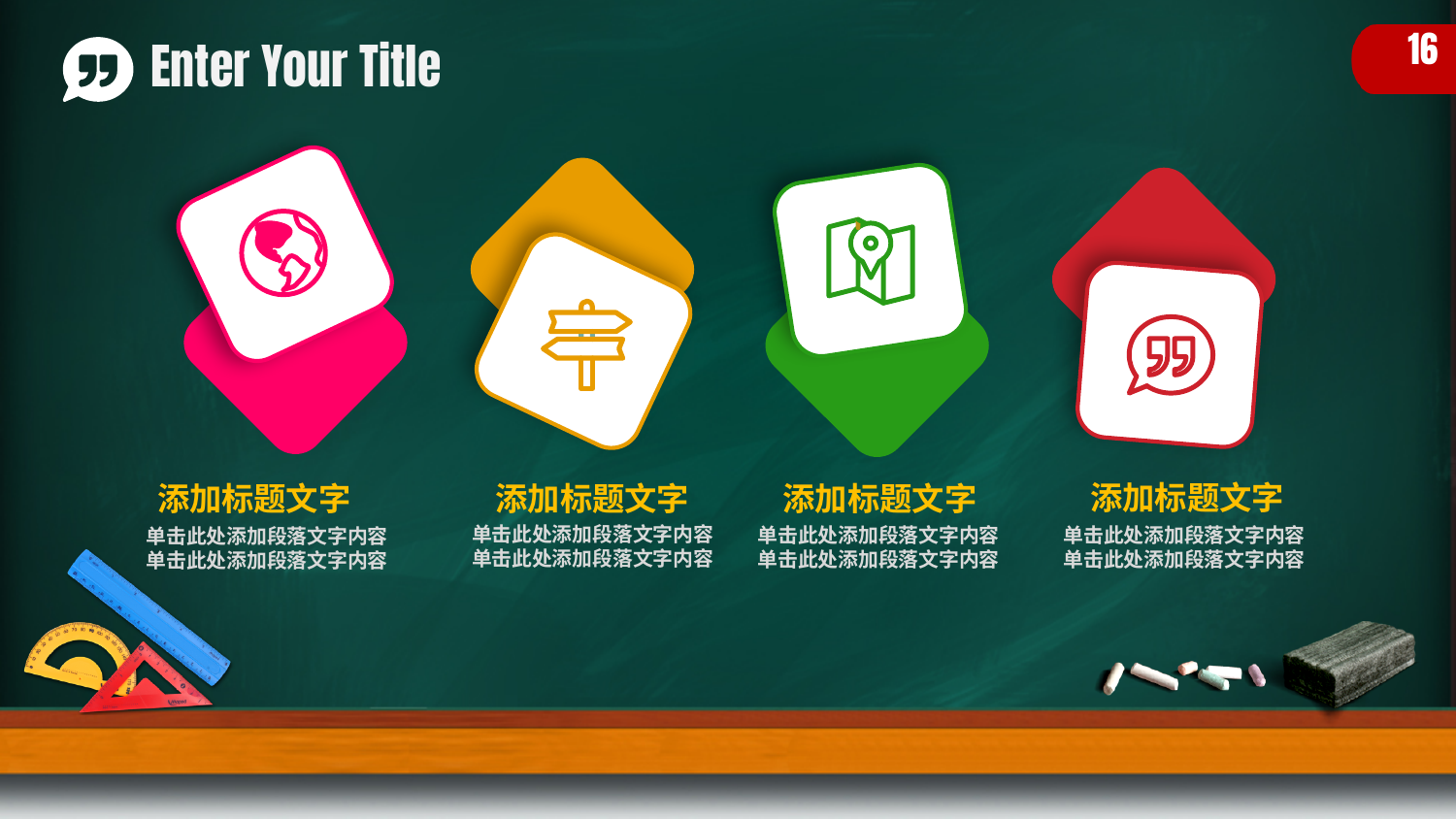

Enter Your Title
16

添加标题文字
单击此处添加段落文字内容
单击此处添加段落文字内容
添加标题文字
单击此处添加段落文字内容
单击此处添加段落文字内容
添加标题文字
单击此处添加段落文字内容
单击此处添加段落文字内容
添加标题文字
单击此处添加段落文字内容
单击此处添加段落文字内容